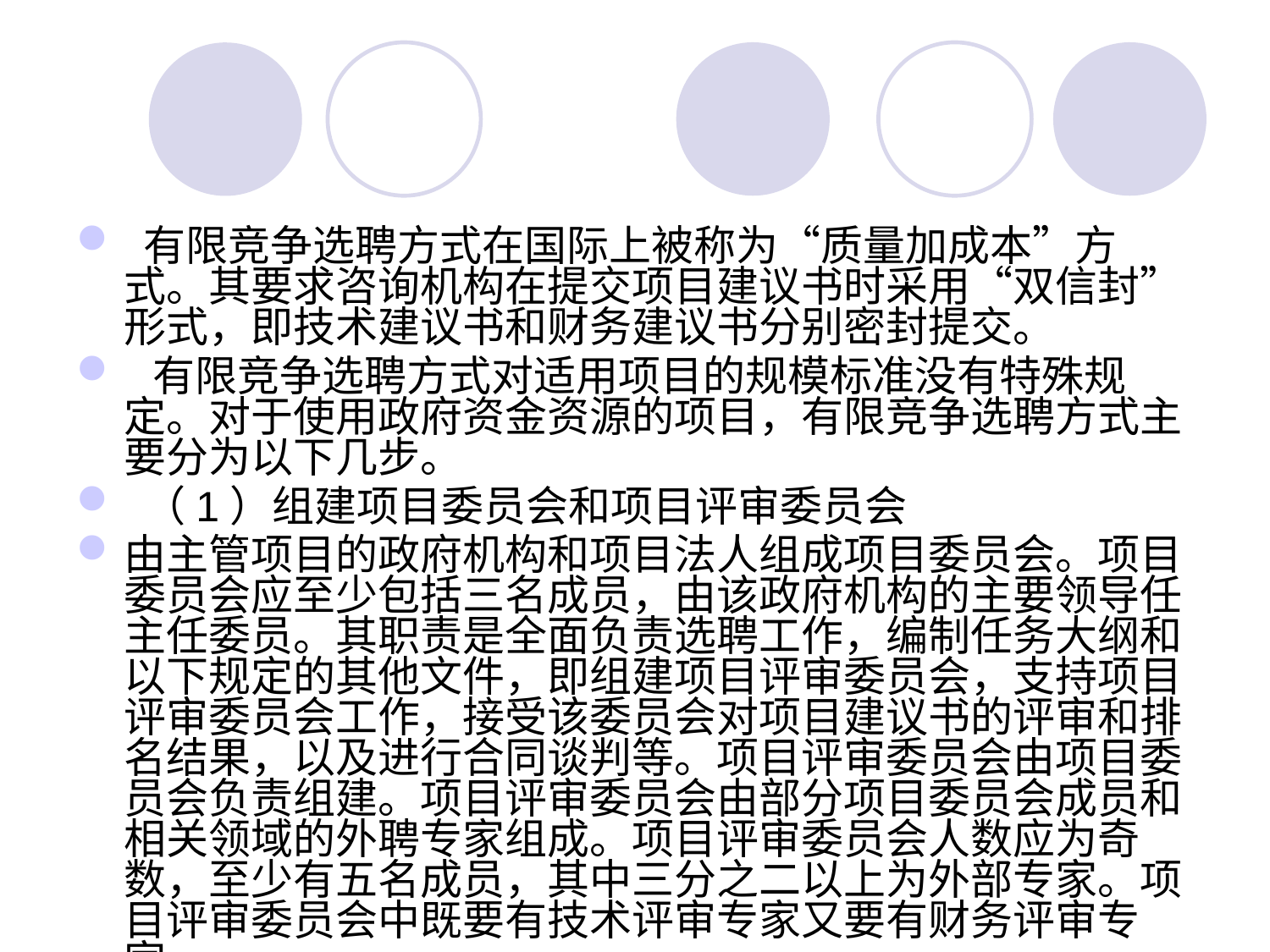

#
 有限竞争选聘方式在国际上被称为“质量加成本”方式。其要求咨询机构在提交项目建议书时采用“双信封”形式，即技术建议书和财务建议书分别密封提交。
  有限竞争选聘方式对适用项目的规模标准没有特殊规定。对于使用政府资金资源的项目，有限竞争选聘方式主要分为以下几步。
 （1）组建项目委员会和项目评审委员会
由主管项目的政府机构和项目法人组成项目委员会。项目委员会应至少包括三名成员，由该政府机构的主要领导任主任委员。其职责是全面负责选聘工作，编制任务大纲和以下规定的其他文件，即组建项目评审委员会，支持项目评审委员会工作，接受该委员会对项目建议书的评审和排名结果，以及进行合同谈判等。项目评审委员会由项目委员会负责组建。项目评审委员会由部分项目委员会成员和相关领域的外聘专家组成。项目评审委员会人数应为奇数，至少有五名成员，其中三分之二以上为外部专家。项目评审委员会中既要有技术评审专家又要有财务评审专家。